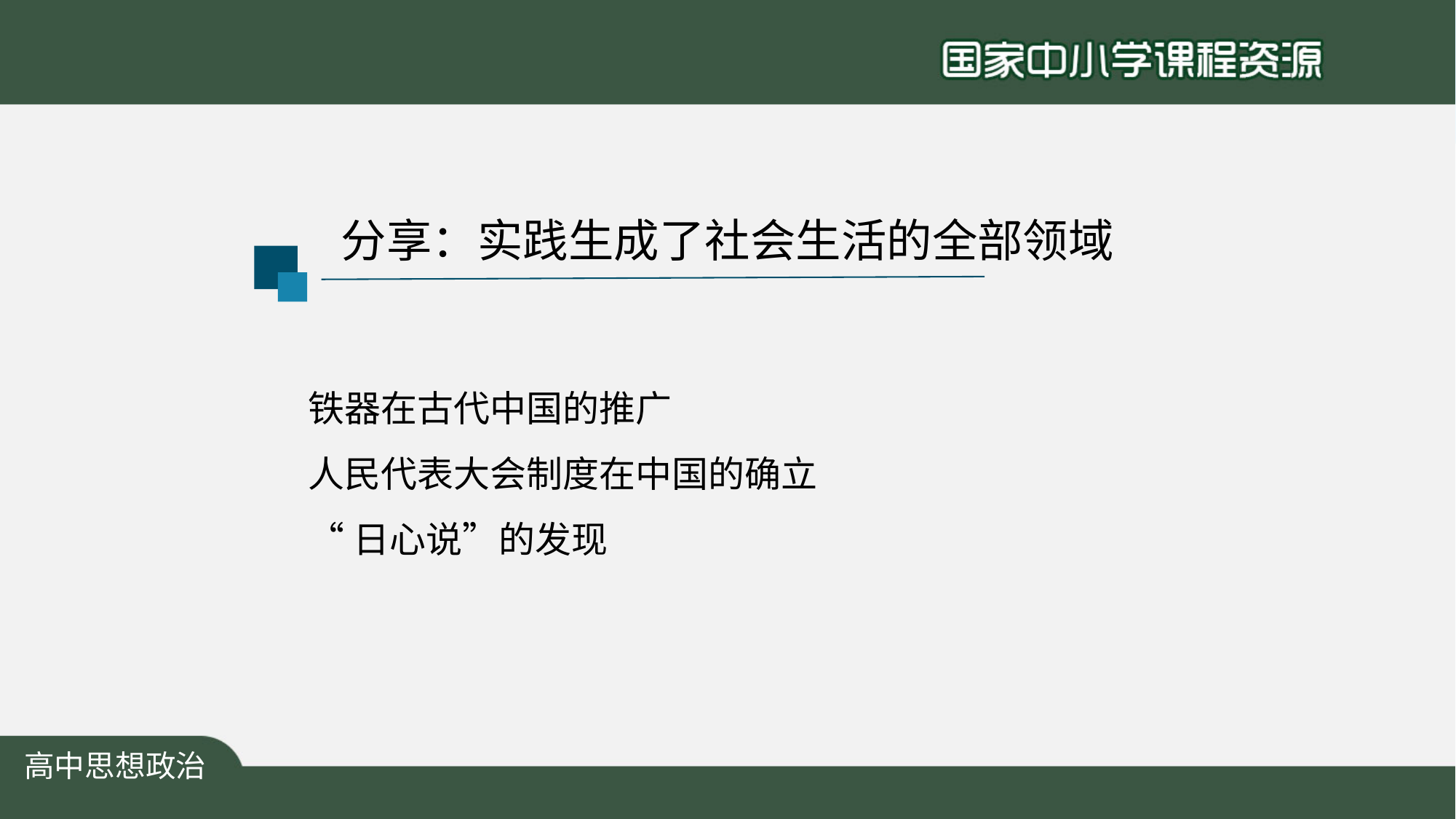

分享：实践生成了社会生活的全部领域

铁器在古代中国的推广
人民代表大会制度在中国的确立
“日心说”的发现